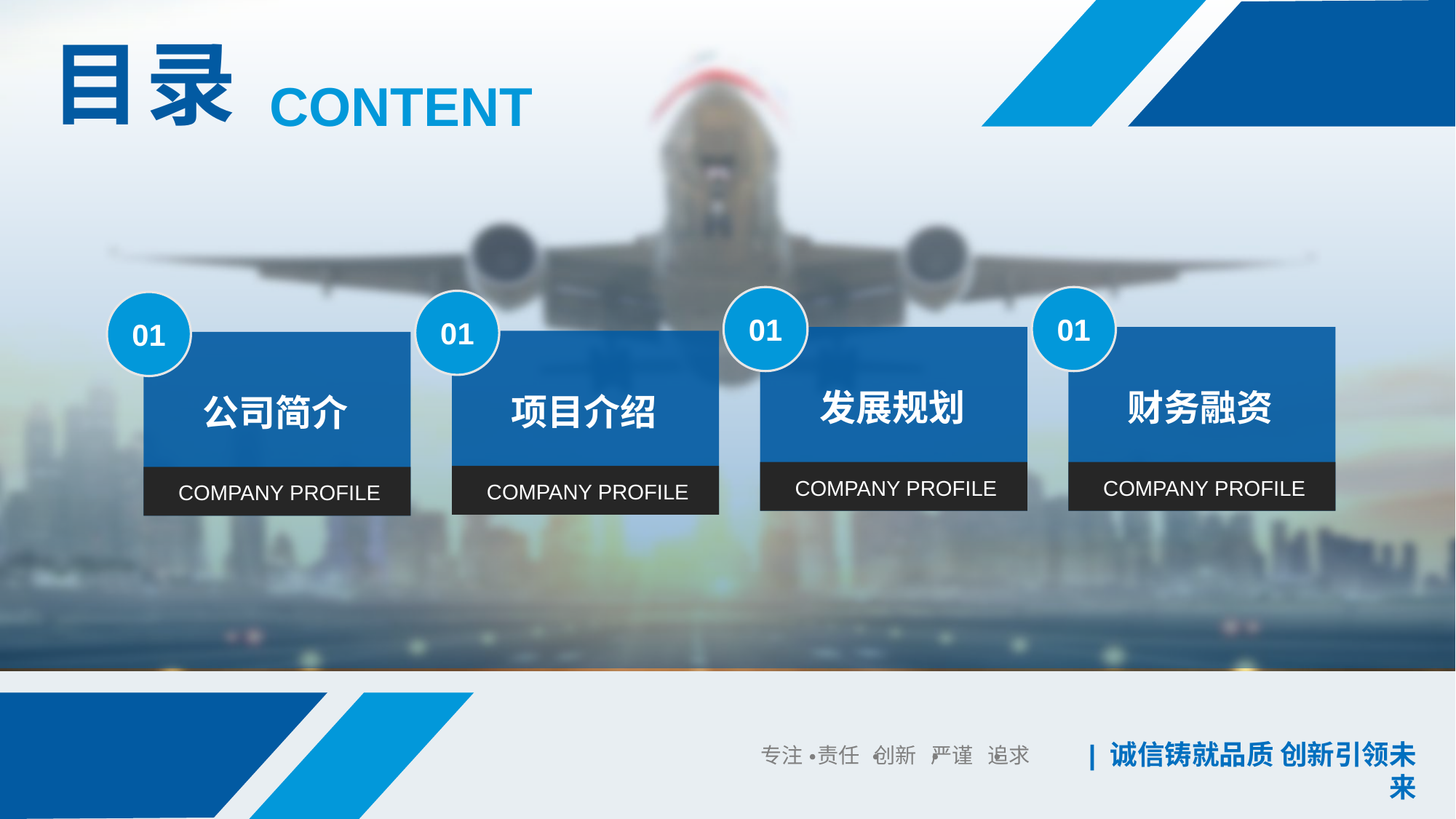

目录
CONTENT
01

发展规划

COMPANY PROFILE
01

财务融资

COMPANY PROFILE
01

项目介绍

COMPANY PROFILE
01

公司简介

COMPANY PROFILE

| 诚信铸就品质 创新引领未来
专注   责任   创新   严谨   追求